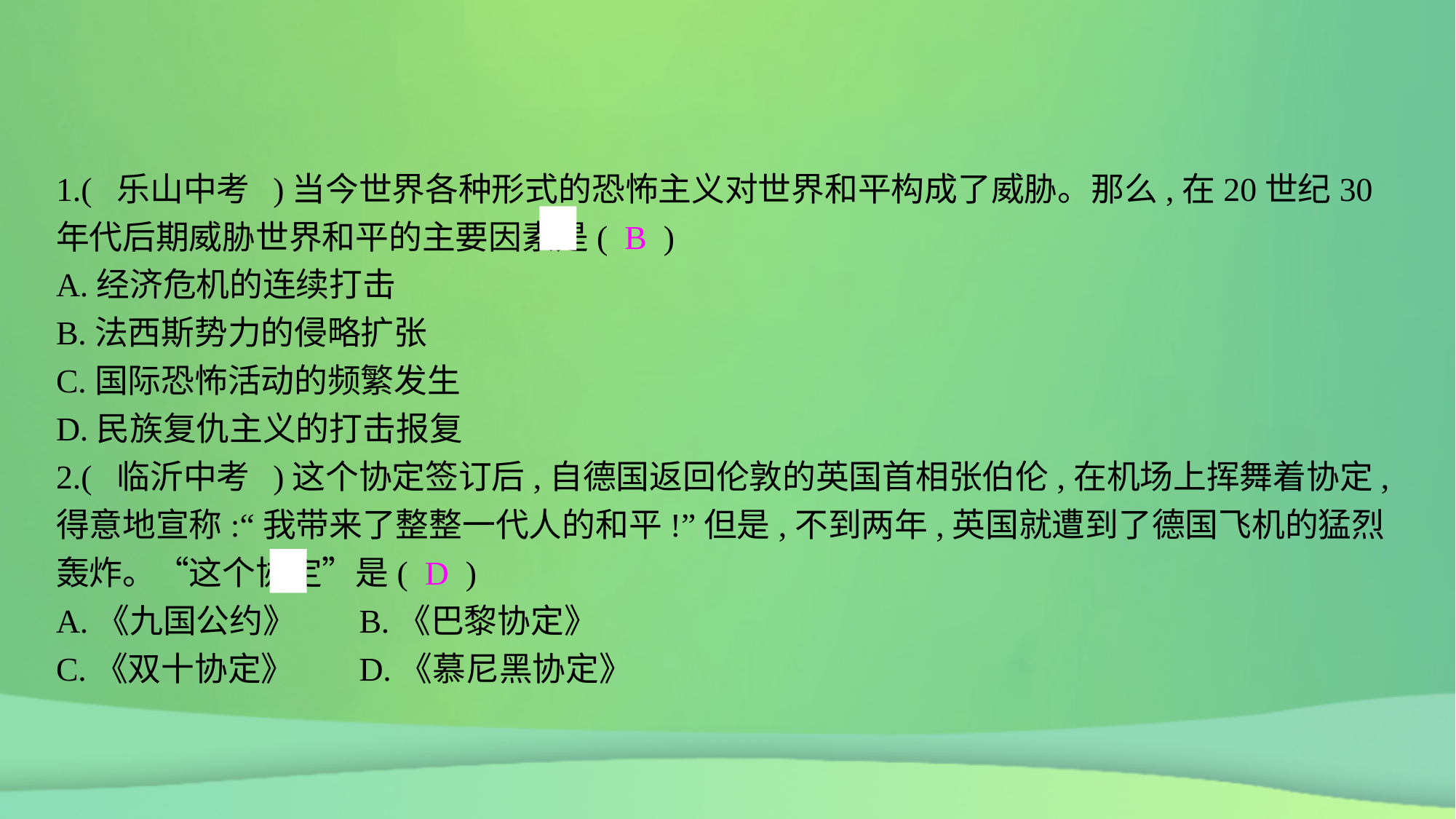

1.(  乐山中考  )当今世界各种形式的恐怖主义对世界和平构成了威胁。那么,在20世纪30年代后期威胁世界和平的主要因素是(  B  )
A.经济危机的连续打击
B.法西斯势力的侵略扩张
C.国际恐怖活动的频繁发生
D.民族复仇主义的打击报复
2.(  临沂中考  )这个协定签订后,自德国返回伦敦的英国首相张伯伦,在机场上挥舞着协定,得意地宣称:“我带来了整整一代人的和平!”但是,不到两年,英国就遭到了德国飞机的猛烈轰炸。“这个协定”是(  D  )
A.《九国公约》	B.《巴黎协定》
C.《双十协定》	D.《慕尼黑协定》